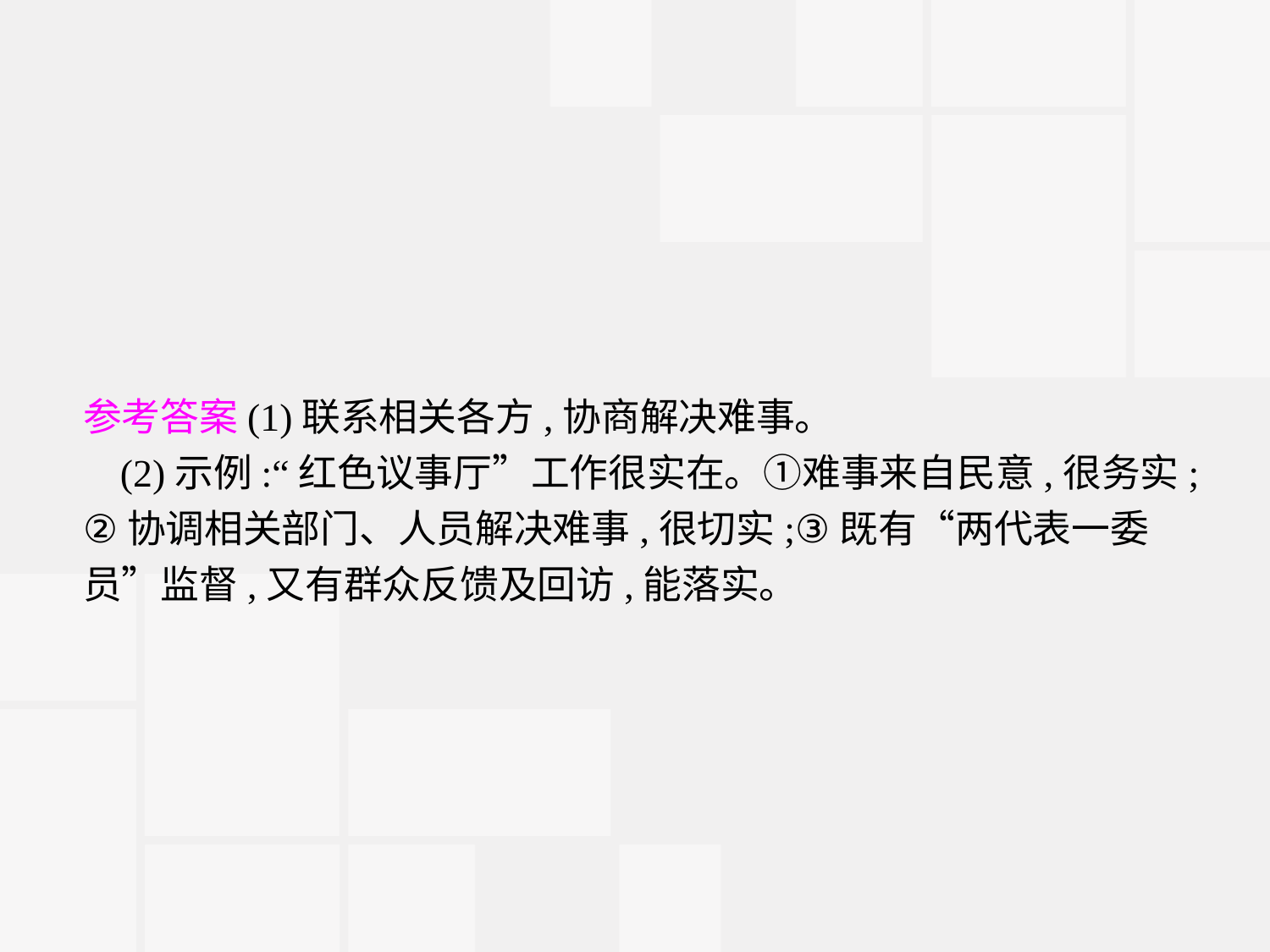

参考答案(1)联系相关各方,协商解决难事。
(2)示例:“红色议事厅”工作很实在。①难事来自民意,很务实;②协调相关部门、人员解决难事,很切实;③既有“两代表一委员”监督,又有群众反馈及回访,能落实。